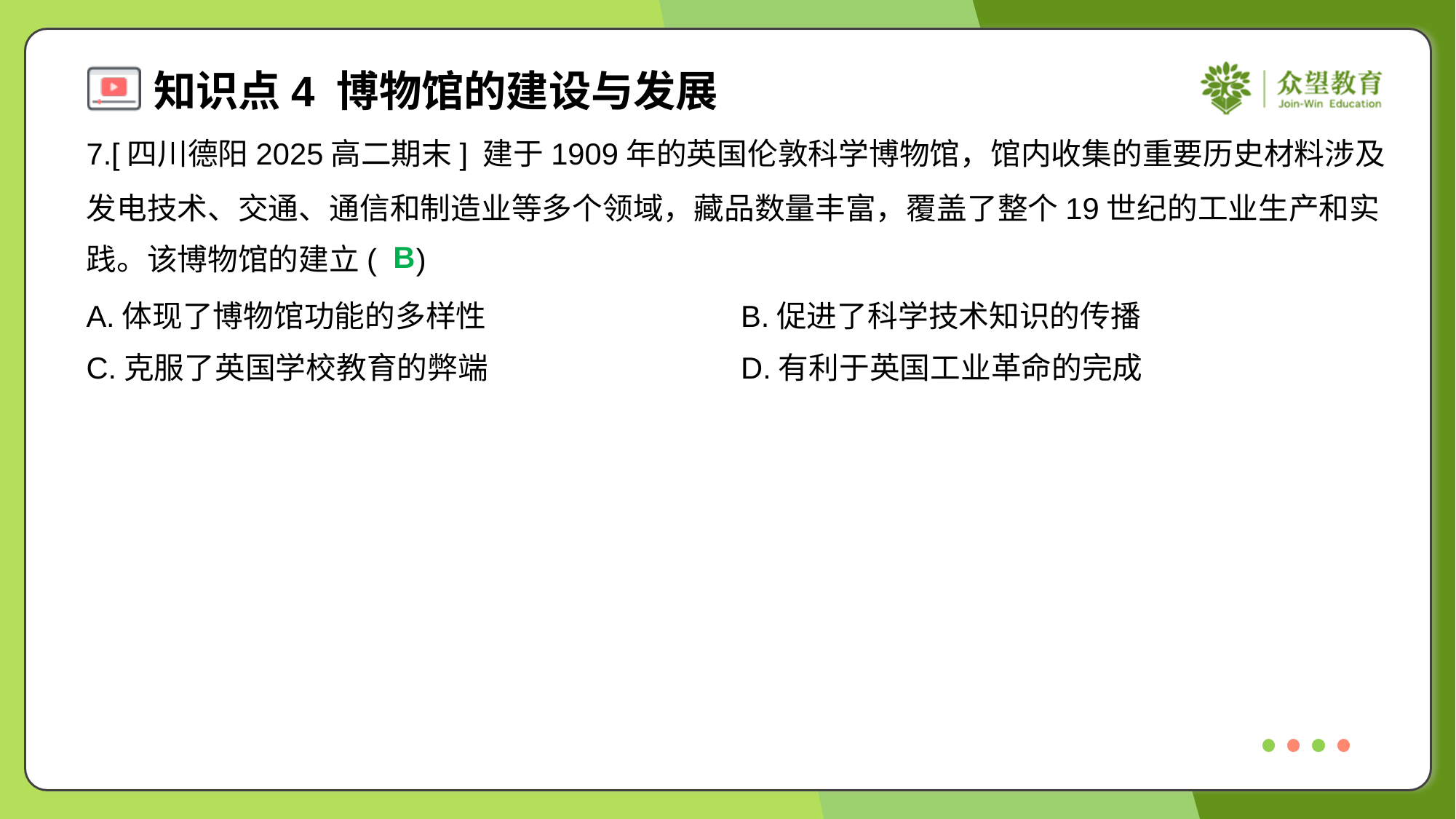

7.[四川德阳2025高二期末] 建于1909年的英国伦敦科学博物馆，馆内收集的重要历史材料涉及
发电技术、交通、通信和制造业等多个领域，藏品数量丰富，覆盖了整个19世纪的工业生产和实
践。该博物馆的建立(     )
B
A.体现了博物馆功能的多样性	B.促进了科学技术知识的传播
C.克服了英国学校教育的弊端	D.有利于英国工业革命的完成